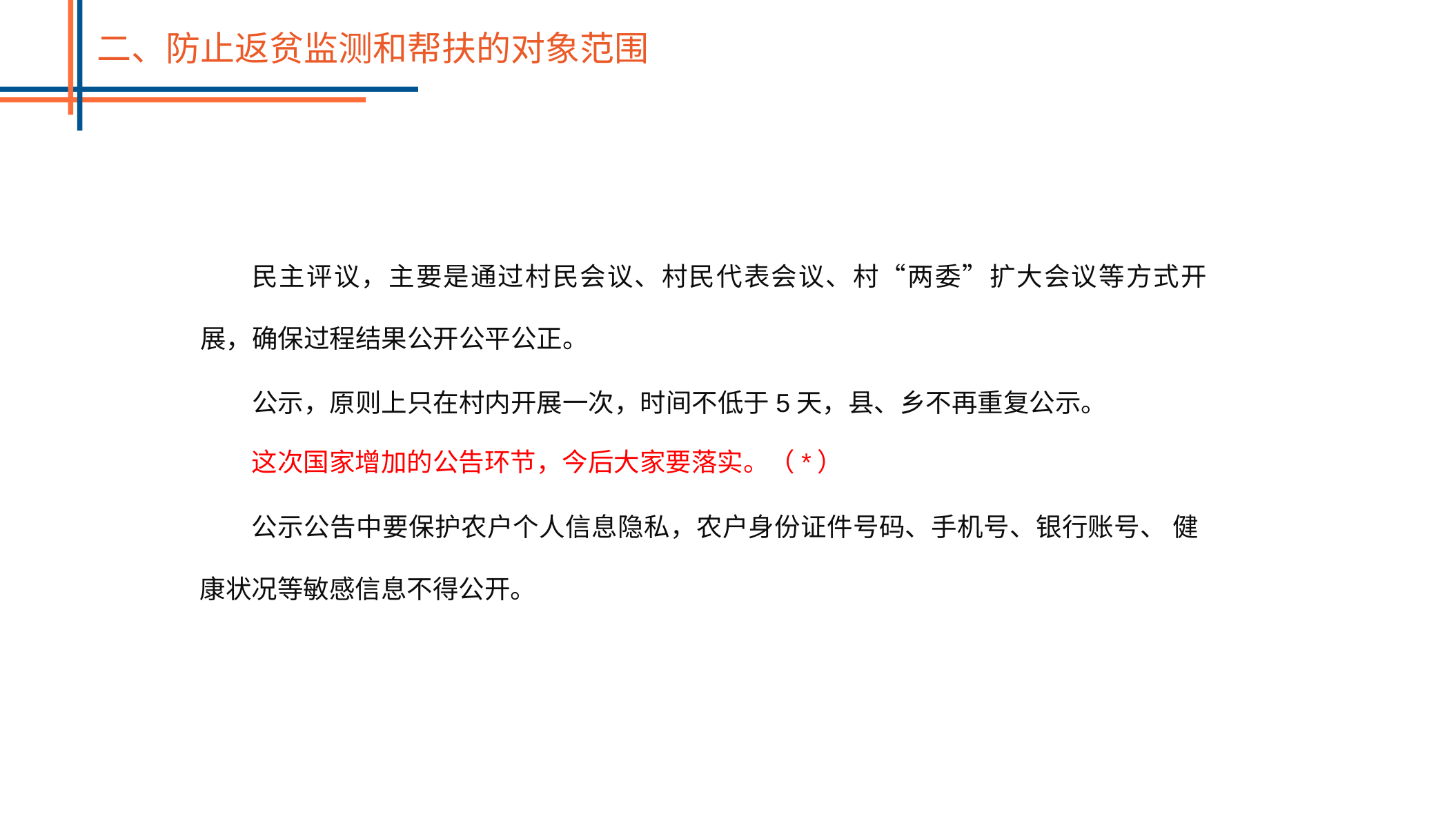

二、防止返贫监测和帮扶的对象范围

民主评议，主要是通过村民会议、村民代表会议、村“两委”扩大会议等方式开展，确保过程结果公开公平公正。
公示，原则上只在村内开展一次，时间不低于5天，县、乡不再重复公示。
这次国家增加的公告环节，今后大家要落实。（*）
公示公告中要保护农户个人信息隐私，农户身份证件号码、手机号、银行账号、 健康状况等敏感信息不得公开。